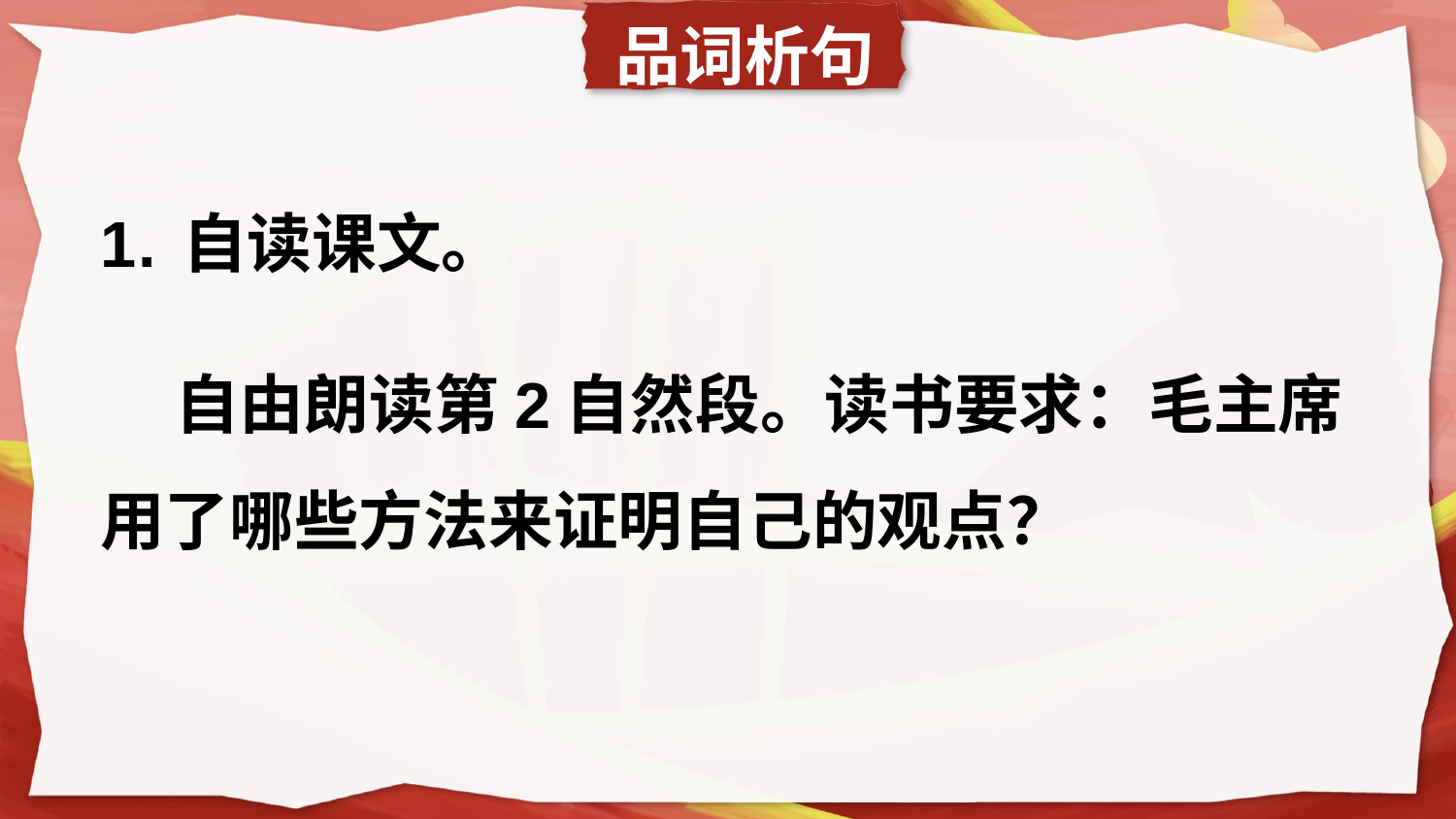

品词析句
自读课文。
    自由朗读第2自然段。读书要求：毛主席用了哪些方法来证明自己的观点？